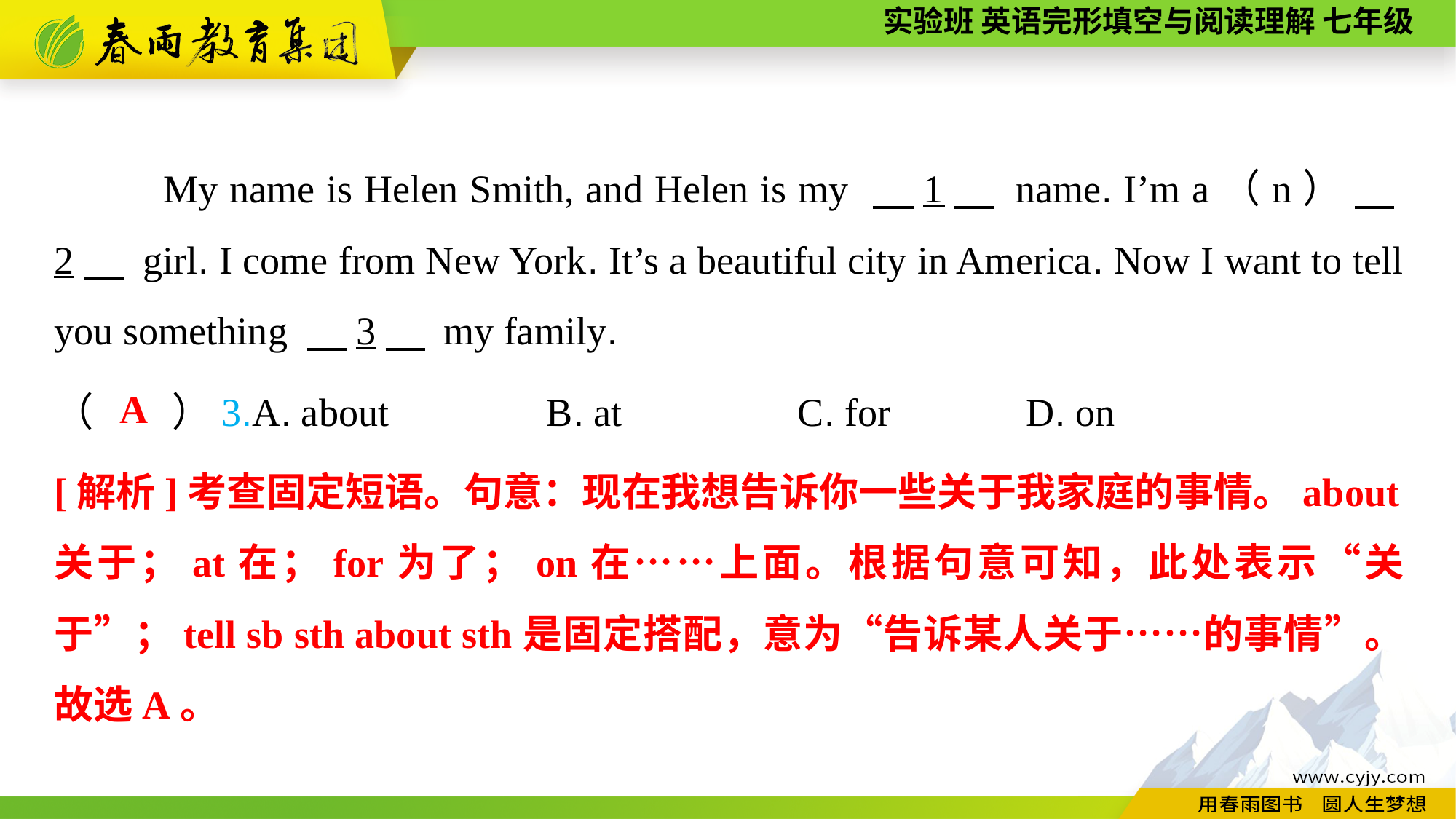

My name is Helen Smith, and Helen is my 　1　 name. I’m a（n） 　2　 girl. I come from New York. It’s a beautiful city in America. Now I want to tell you something 　3　 my family.
（　　）3.A. about                B. at	         C. for	          D. on
A
[解析]考查固定短语。句意：现在我想告诉你一些关于我家庭的事情。about关于；at在；for为了；on在……上面。根据句意可知，此处表示“关于”；tell sb sth about sth是固定搭配，意为“告诉某人关于……的事情”。故选A。